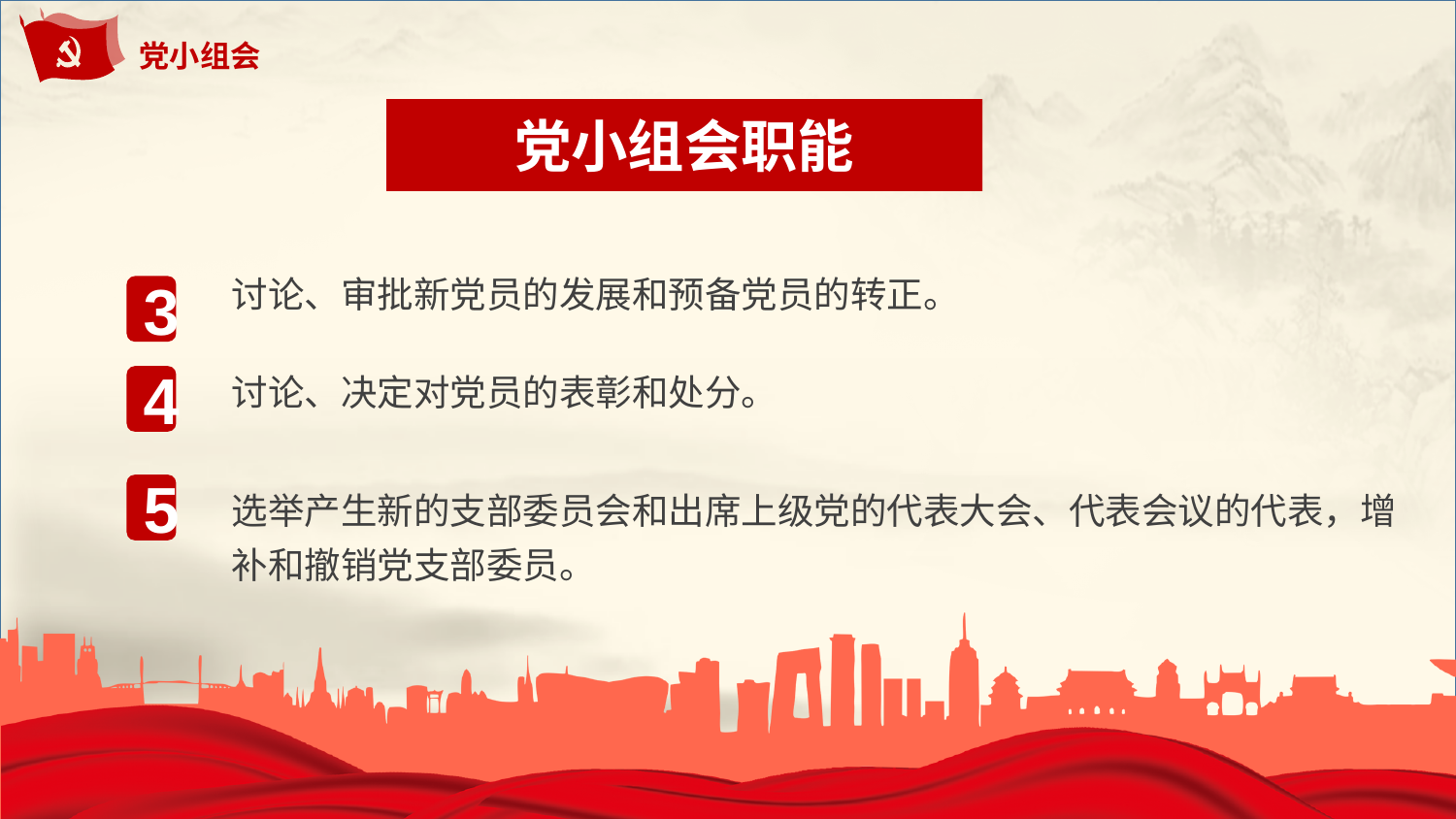

党小组会职能
讨论、审批新党员的发展和预备党员的转正。
3
讨论、决定对党员的表彰和处分。
4
选举产生新的支部委员会和出席上级党的代表大会、代表会议的代表，增补和撤销党支部委员。
5